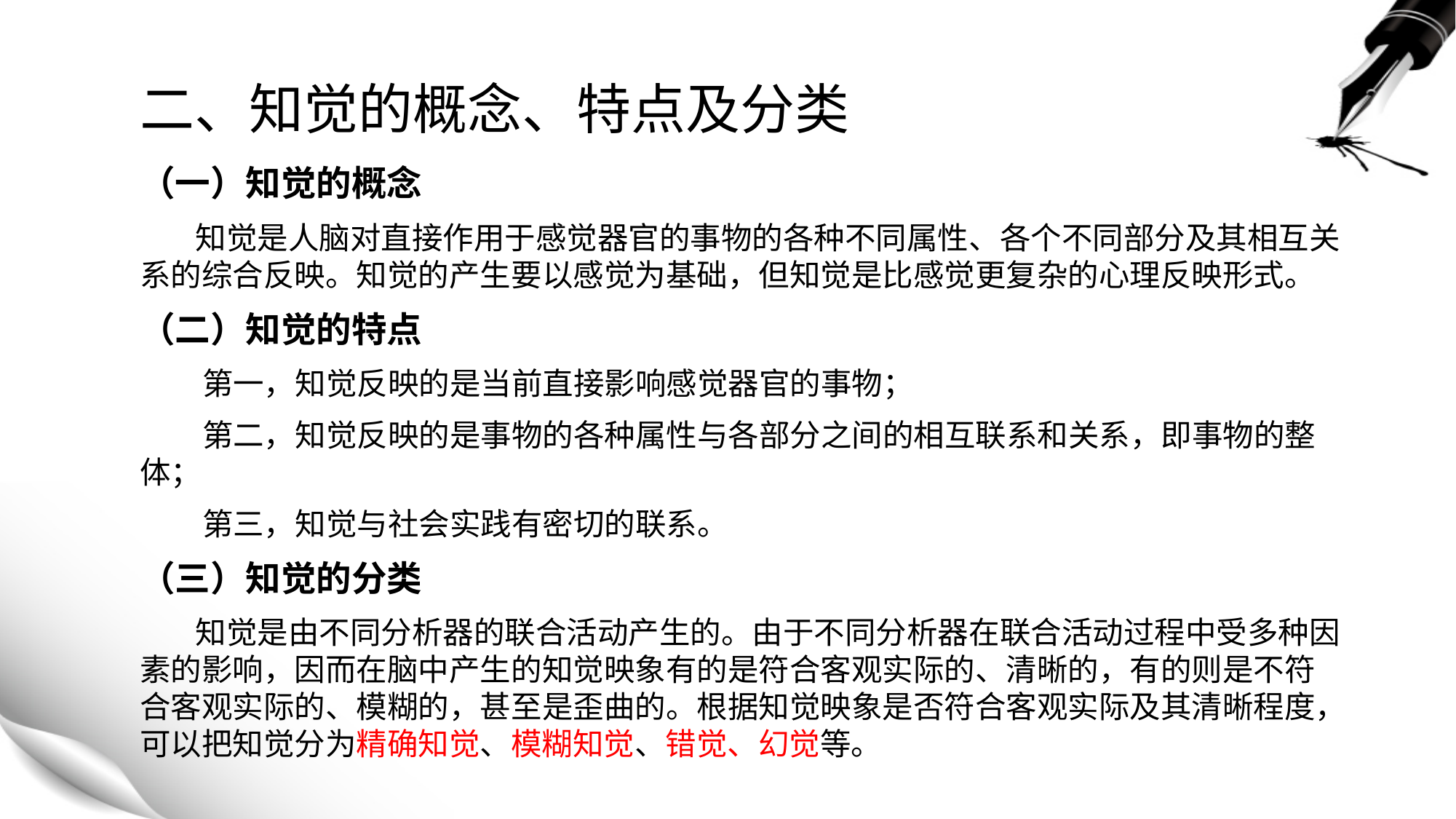

# 二、知觉的概念、特点及分类
（一）知觉的概念
       知觉是人脑对直接作用于感觉器官的事物的各种不同属性、各个不同部分及其相互关系的综合反映。知觉的产生要以感觉为基础，但知觉是比感觉更复杂的心理反映形式。
（二）知觉的特点
        第一，知觉反映的是当前直接影响感觉器官的事物；
        第二，知觉反映的是事物的各种属性与各部分之间的相互联系和关系，即事物的整体；
        第三，知觉与社会实践有密切的联系。
（三）知觉的分类
       知觉是由不同分析器的联合活动产生的。由于不同分析器在联合活动过程中受多种因素的影响，因而在脑中产生的知觉映象有的是符合客观实际的、清晰的，有的则是不符合客观实际的、模糊的，甚至是歪曲的。根据知觉映象是否符合客观实际及其清晰程度，可以把知觉分为精确知觉、模糊知觉、错觉、幻觉等。